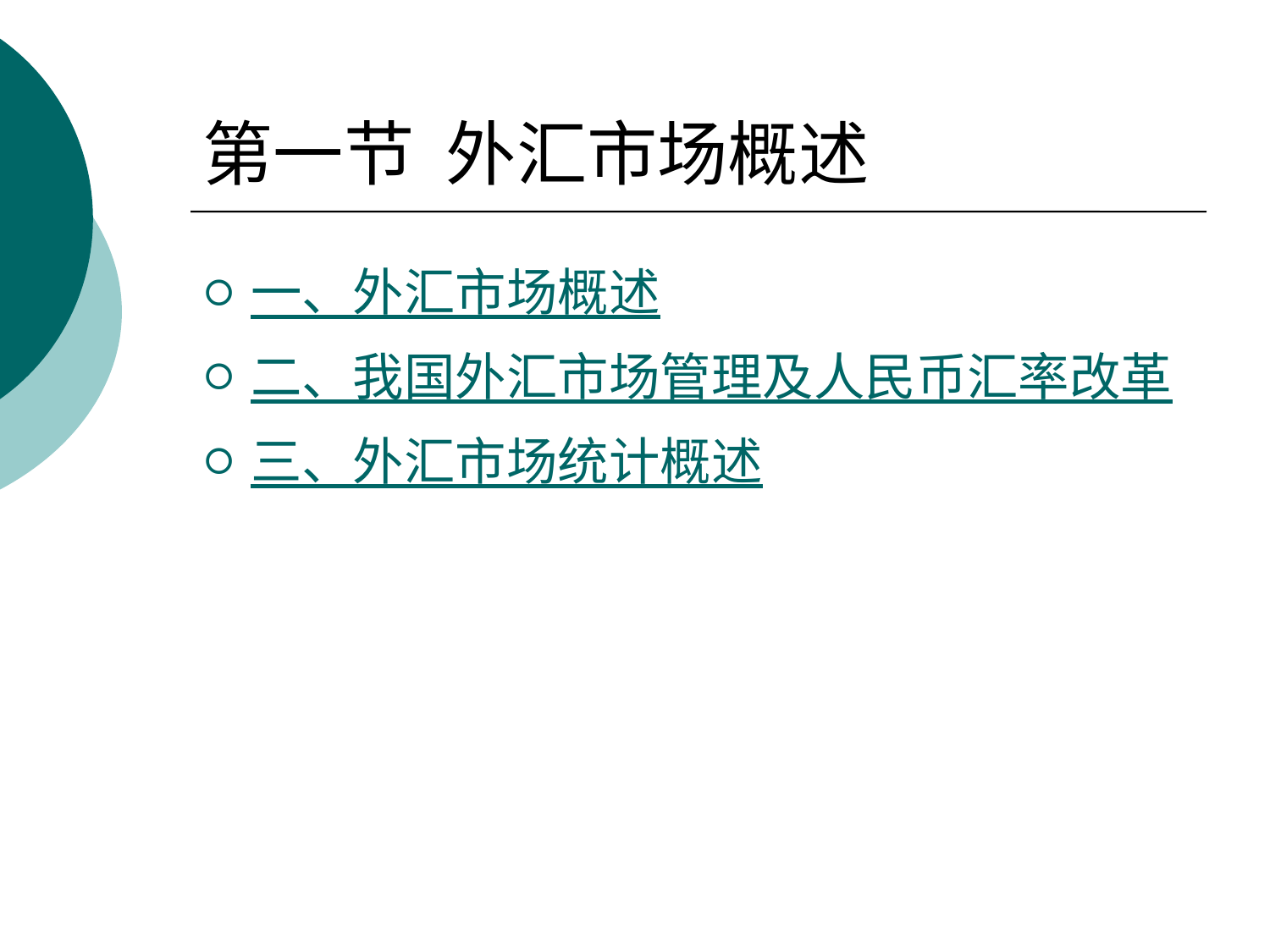

# 第一节  外汇市场概述
一、外汇市场概述
二、我国外汇市场管理及人民币汇率改革
三、外汇市场统计概述